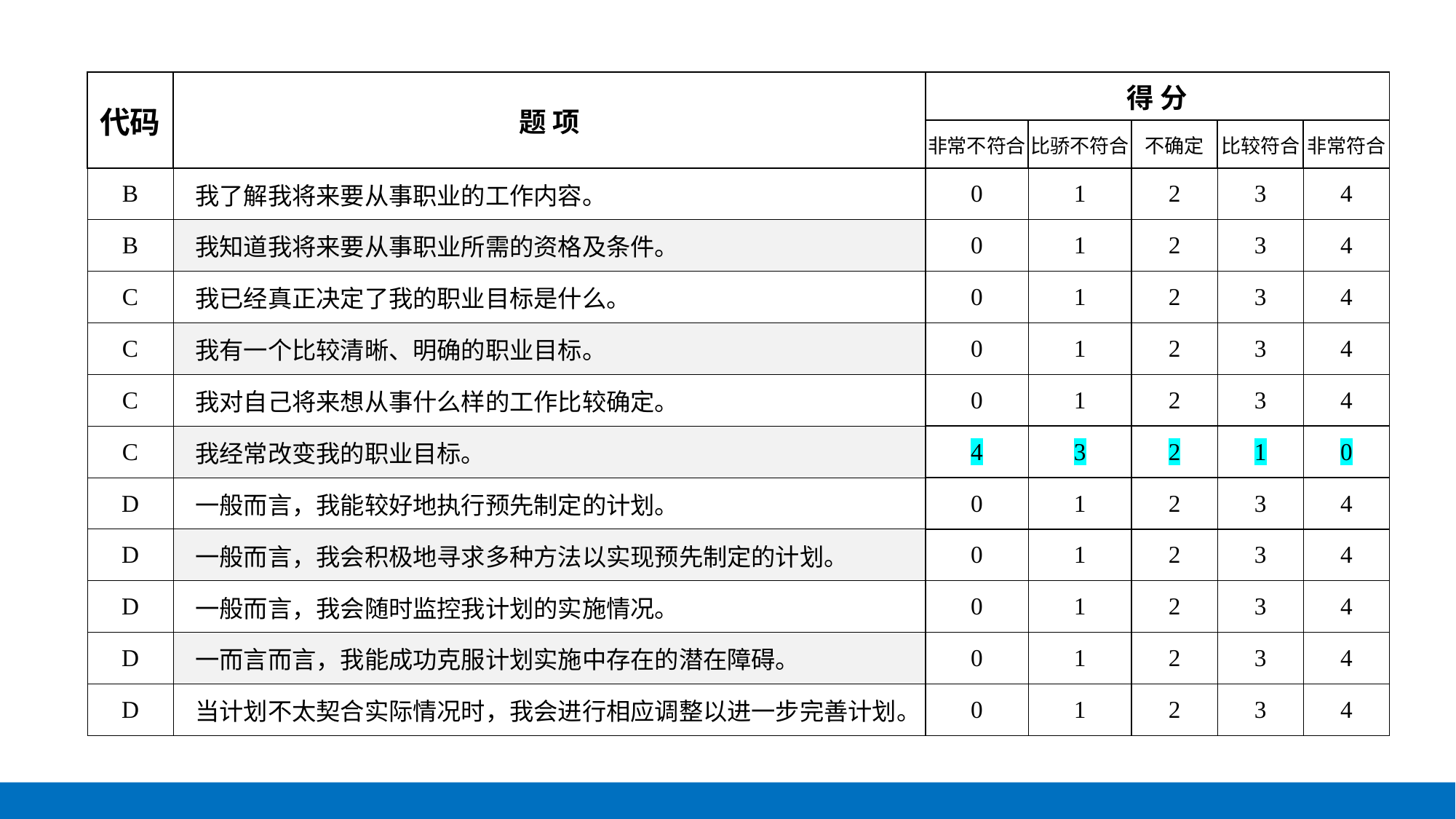

| 代码 | 题 项 | 得 分 |  |  |  |  |
| --- | --- | --- | --- | --- | --- | --- |
|  |  | 非常不符合 | 比骄不符合 | 不确定 | 比较符合 | 非常符合 |
| B | 我了解我将来要从事职业的工作内容。 | 0 | 1 | 2 | 3 | 4 |
| B | 我知道我将来要从事职业所需的资格及条件。 | 0 | 1 | 2 | 3 | 4 |
| C | 我已经真正决定了我的职业目标是什么。 | 0 | 1 | 2 | 3 | 4 |
| C | 我有一个比较清晰、明确的职业目标。 | 0 | 1 | 2 | 3 | 4 |
| C | 我对自己将来想从事什么样的工作比较确定。 | 0 | 1 | 2 | 3 | 4 |
| C | 我经常改变我的职业目标。 | 4 | 3 | 2 | 1 | 0 |
| D | 一般而言，我能较好地执行预先制定的计划。 | 0 | 1 | 2 | 3 | 4 |
| D | 一般而言，我会积极地寻求多种方法以实现预先制定的计划。 | 0 | 1 | 2 | 3 | 4 |
| D | 一般而言，我会随时监控我计划的实施情况。 | 0 | 1 | 2 | 3 | 4 |
| D | 一而言而言，我能成功克服计划实施中存在的潜在障碍。 | 0 | 1 | 2 | 3 | 4 |
| D | 当计划不太契合实际情况时，我会进行相应调整以进一步完善计划。 | 0 | 1 | 2 | 3 | 4 |